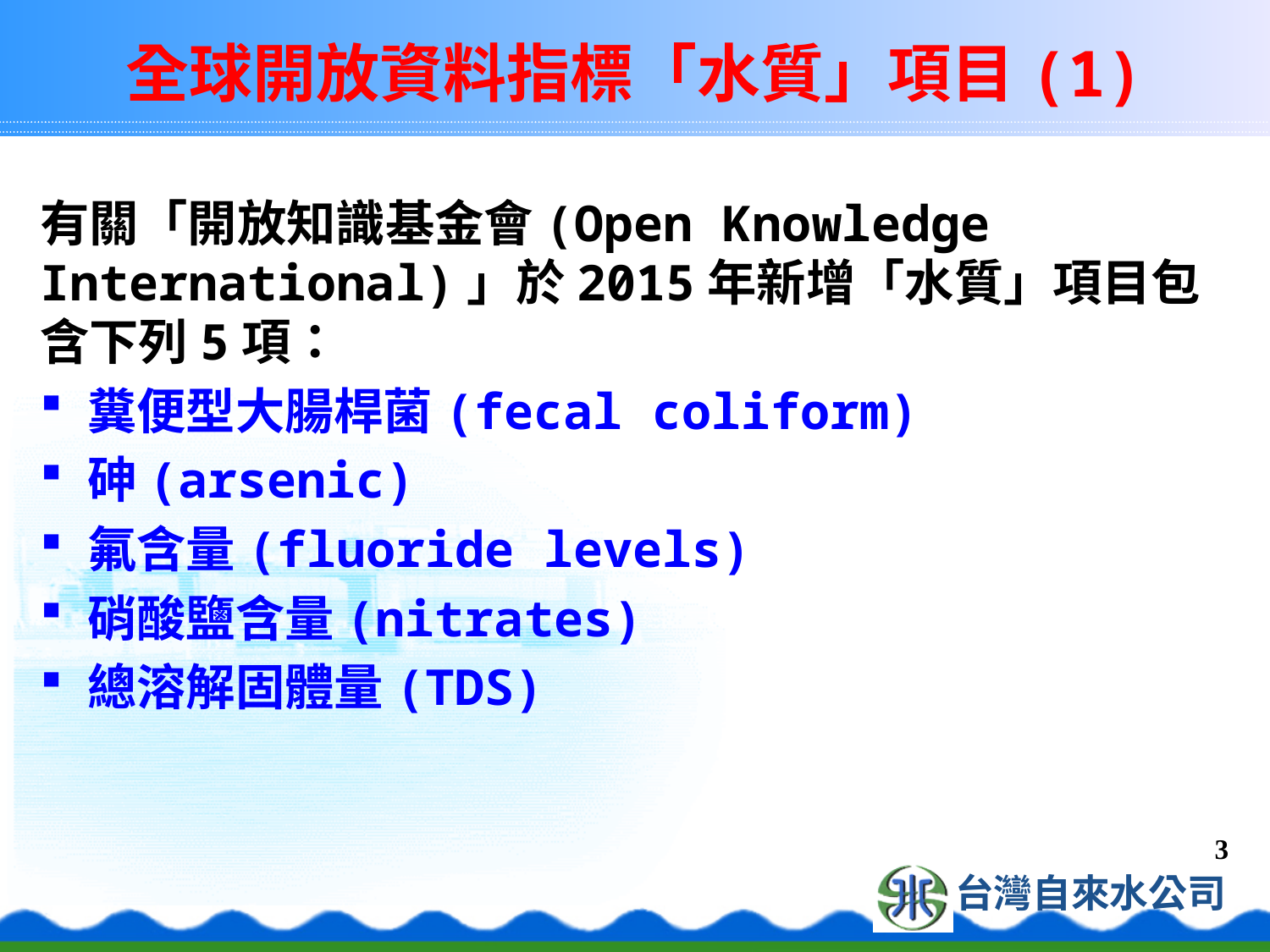

# 全球開放資料指標「水質」項目(1)
有關「開放知識基金會(Open Knowledge International)」於2015年新增「水質」項目包含下列5項：
糞便型大腸桿菌(fecal coliform)
砷(arsenic)
氟含量(fluoride levels)
硝酸鹽含量(nitrates)
總溶解固體量(TDS)
3